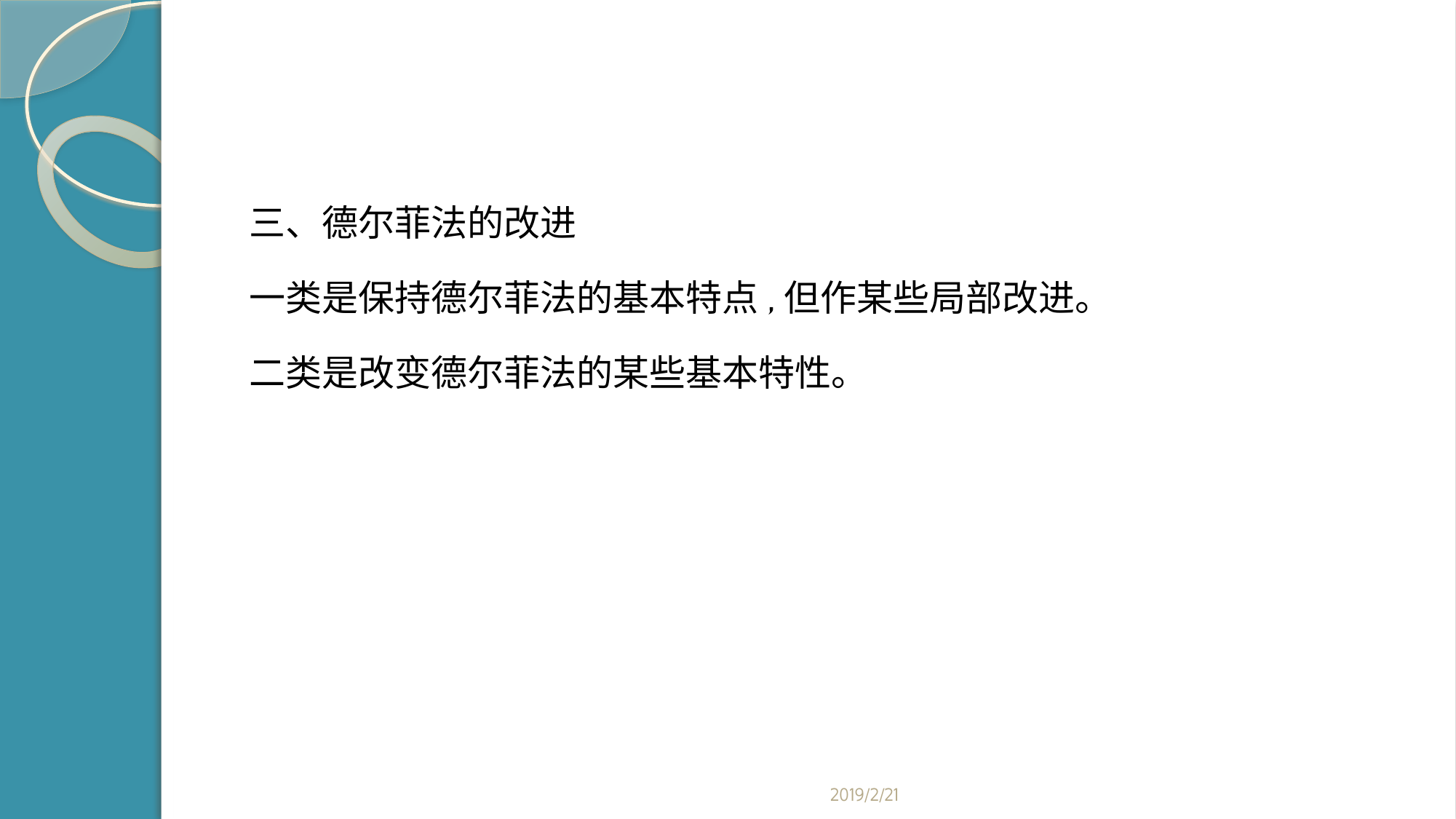

#
三、德尔菲法的改进
一类是保持德尔菲法的基本特点,但作某些局部改进。
二类是改变德尔菲法的某些基本特性。
2019/2/21